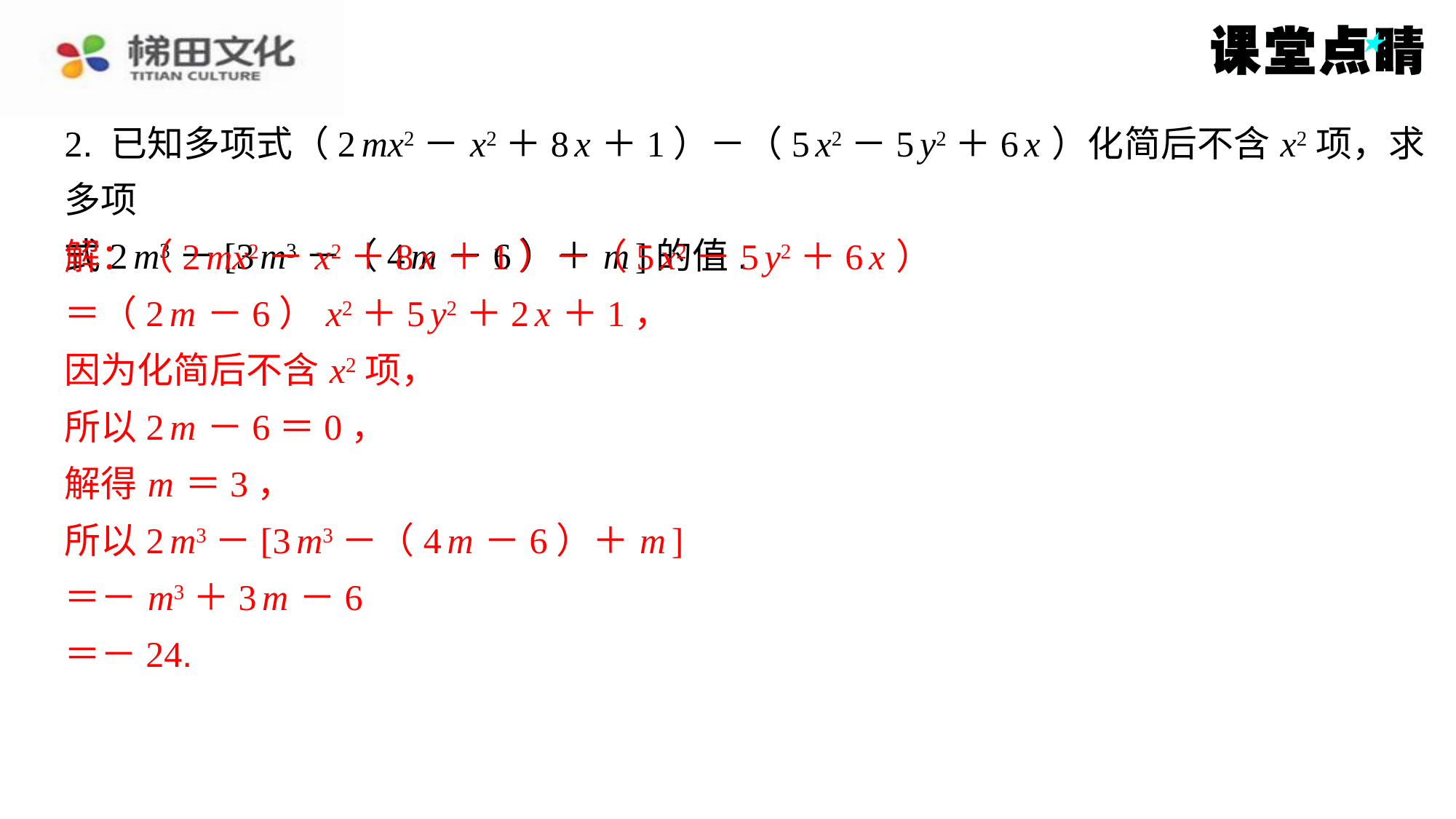

2. 已知多项式（2 mx2－ x2＋8 x ＋1）－（5 x2－5 y2＋6 x ）化简后不含 x2项，求多项
式2 m3－[3 m3－（4 m －6）＋ m ]的值.
解：（2 mx2－ x2＋8 x ＋1）－（5 x2－5 y2＋6 x ）
＝（2 m －6） x2＋5 y2＋2 x ＋1，
因为化简后不含 x2项，
所以2 m －6＝0，
解得 m ＝3，
所以2 m3－[3 m3－（4 m －6）＋ m ]
＝－ m3＋3 m －6
＝－24.
解：（2 mx2－ x2＋8 x ＋1）－（5 x2－5 y2＋6 x ）
＝（2 m －6） x2＋5 y2＋2 x ＋1，
因为化简后不含 x2项，
所以2 m －6＝0，
解得 m ＝3，
所以2 m3－[3 m3－（4 m －6）＋ m ]
＝－ m3＋3 m －6
＝－24.